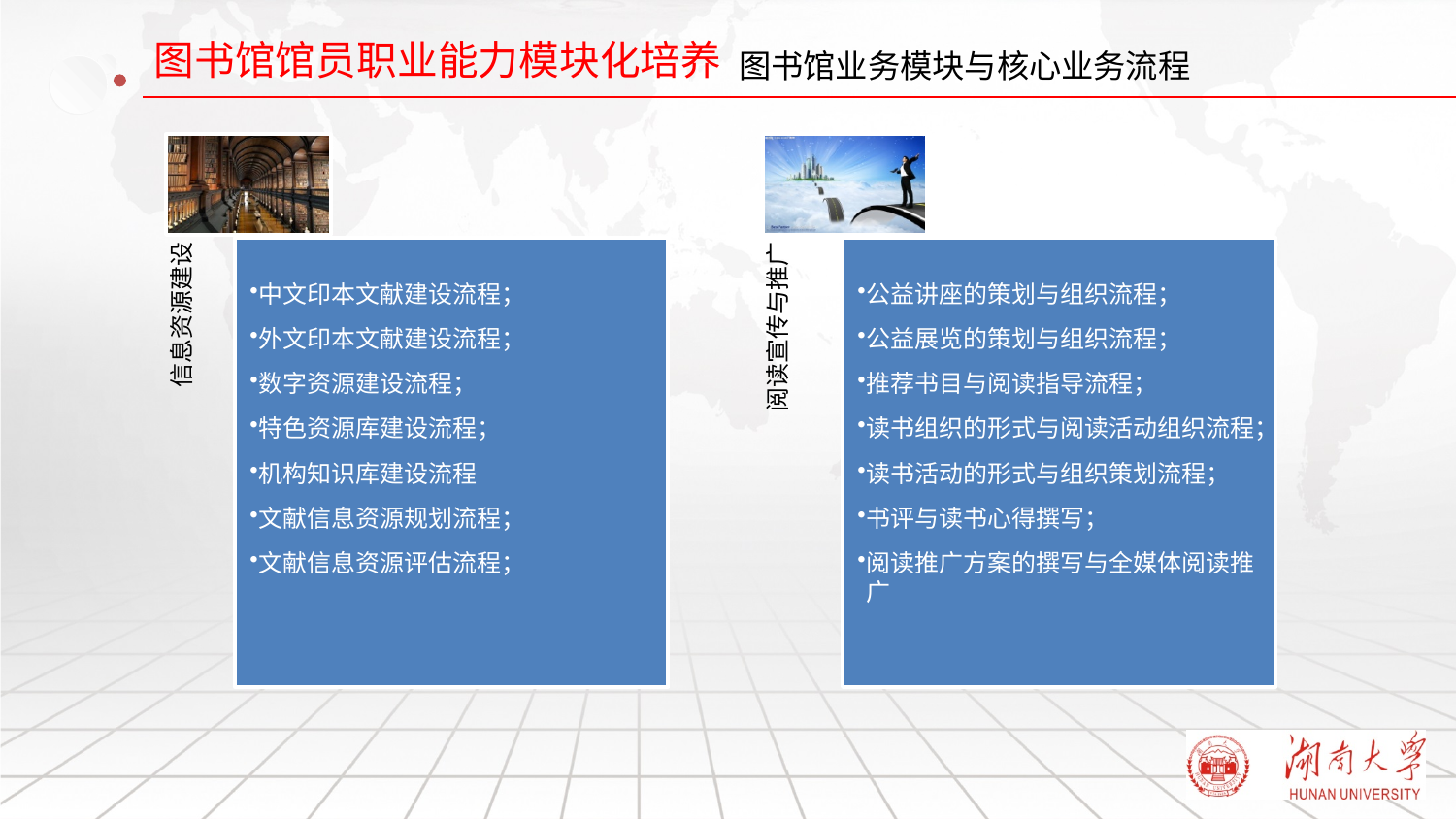

# 图书馆业务模块与核心业务流程

中文印本文献建设流程；
外文印本文献建设流程；
数字资源建设流程；
特色资源库建设流程；
机构知识库建设流程
文献信息资源规划流程；
文献信息资源评估流程；
公益讲座的策划与组织流程；
公益展览的策划与组织流程；
推荐书目与阅读指导流程；
读书组织的形式与阅读活动组织流程；
读书活动的形式与组织策划流程；
书评与读书心得撰写；
阅读推广方案的撰写与全媒体阅读推广
信息资源建设
阅读宣传与推广